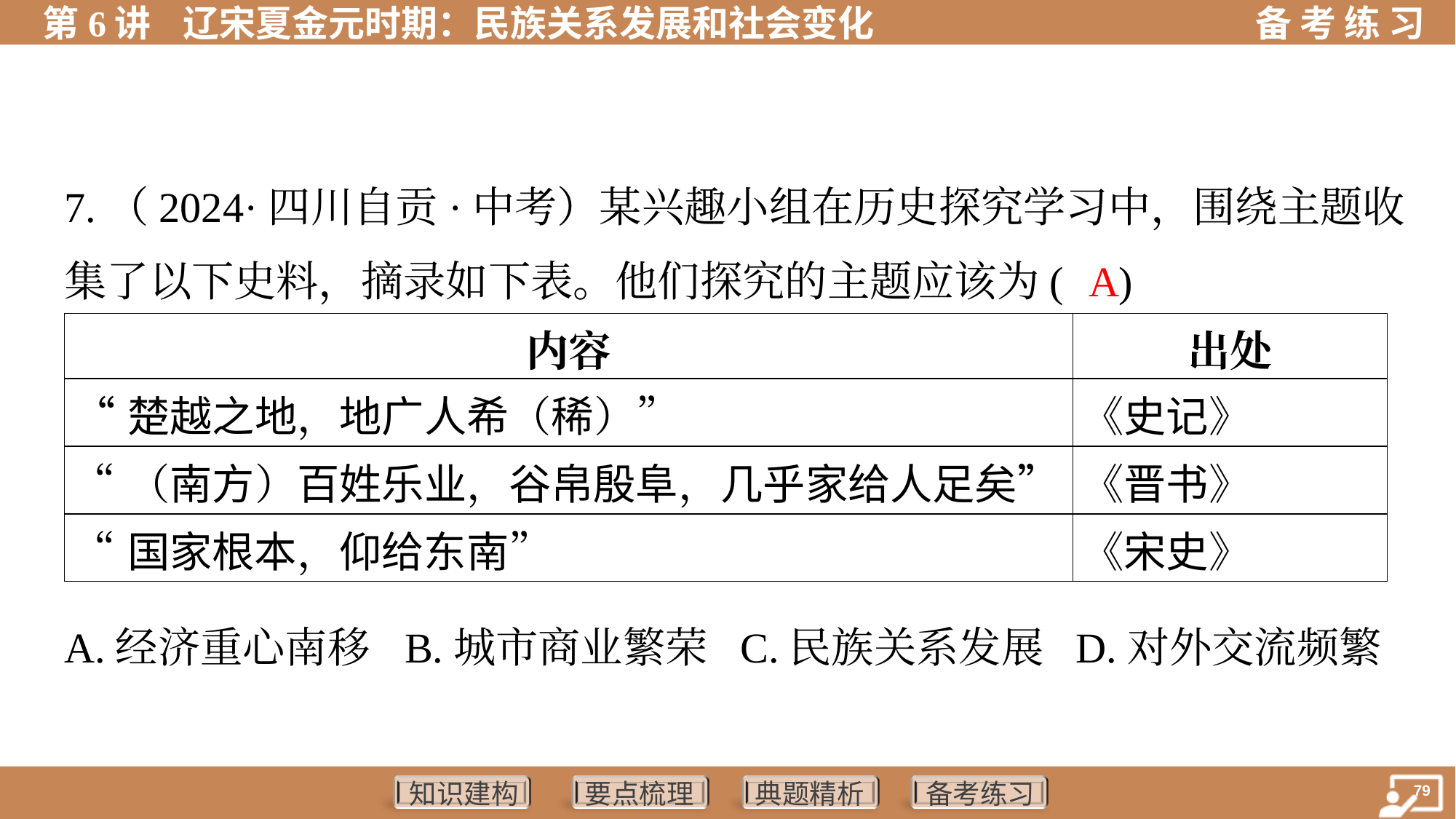

7.（2024·四川自贡·中考）某兴趣小组在历史探究学习中，围绕主题收
集了以下史料，摘录如下表。他们探究的主题应该为(     )
A
| 内容 | 出处 |
| --- | --- |
| “楚越之地，地广人希（稀）” | 《史记》 |
| “（南方）百姓乐业，谷帛殷阜，几乎家给人足矣” | 《晋书》 |
| “国家根本，仰给东南” | 《宋史》 |
A.经济重心南移	B.城市商业繁荣	C.民族关系发展	D.对外交流频繁